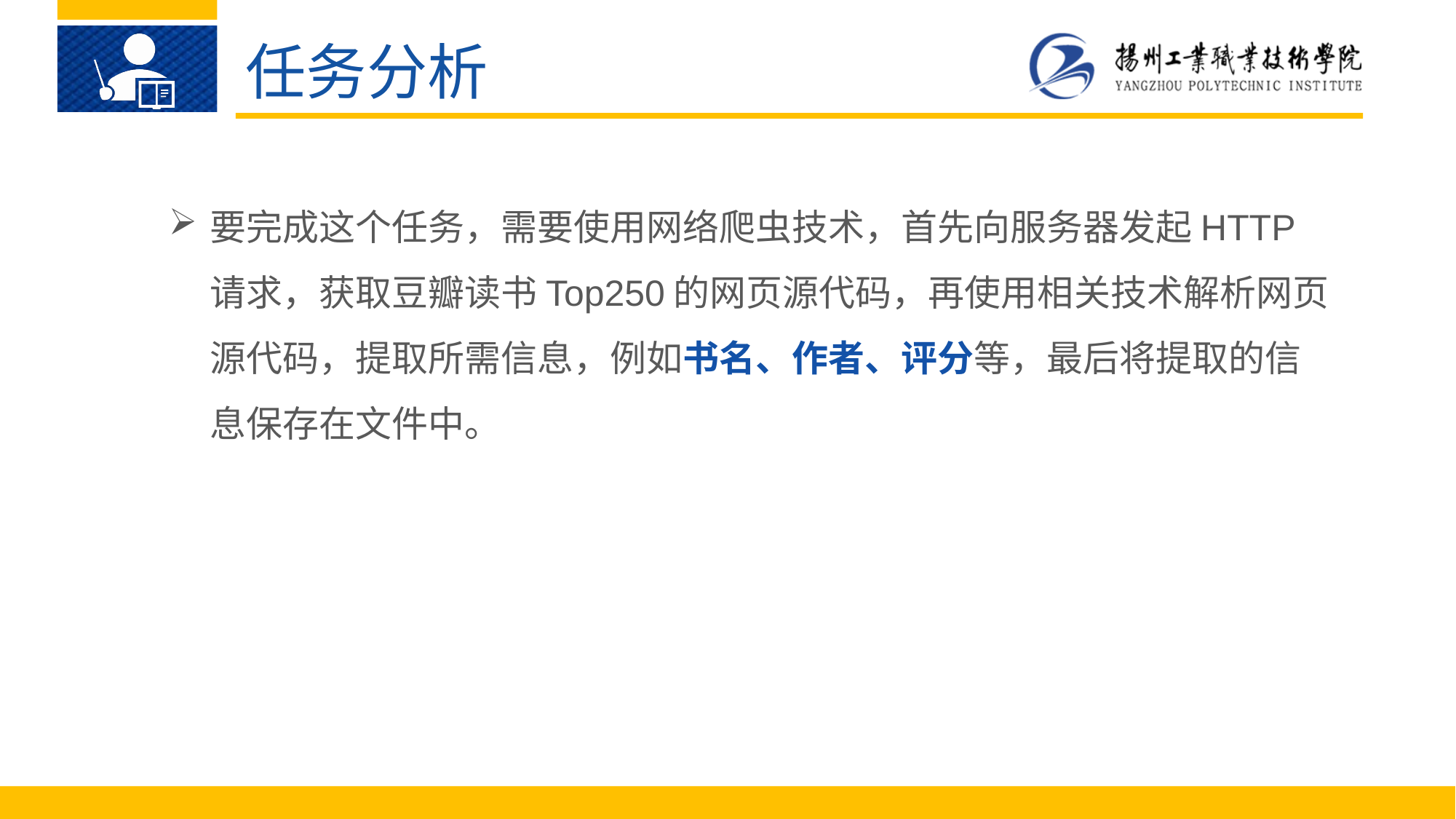

任务分析
要完成这个任务，需要使用网络爬虫技术，首先向服务器发起HTTP请求，获取豆瓣读书Top250的网页源代码，再使用相关技术解析网页源代码，提取所需信息，例如书名、作者、评分等，最后将提取的信息保存在文件中。